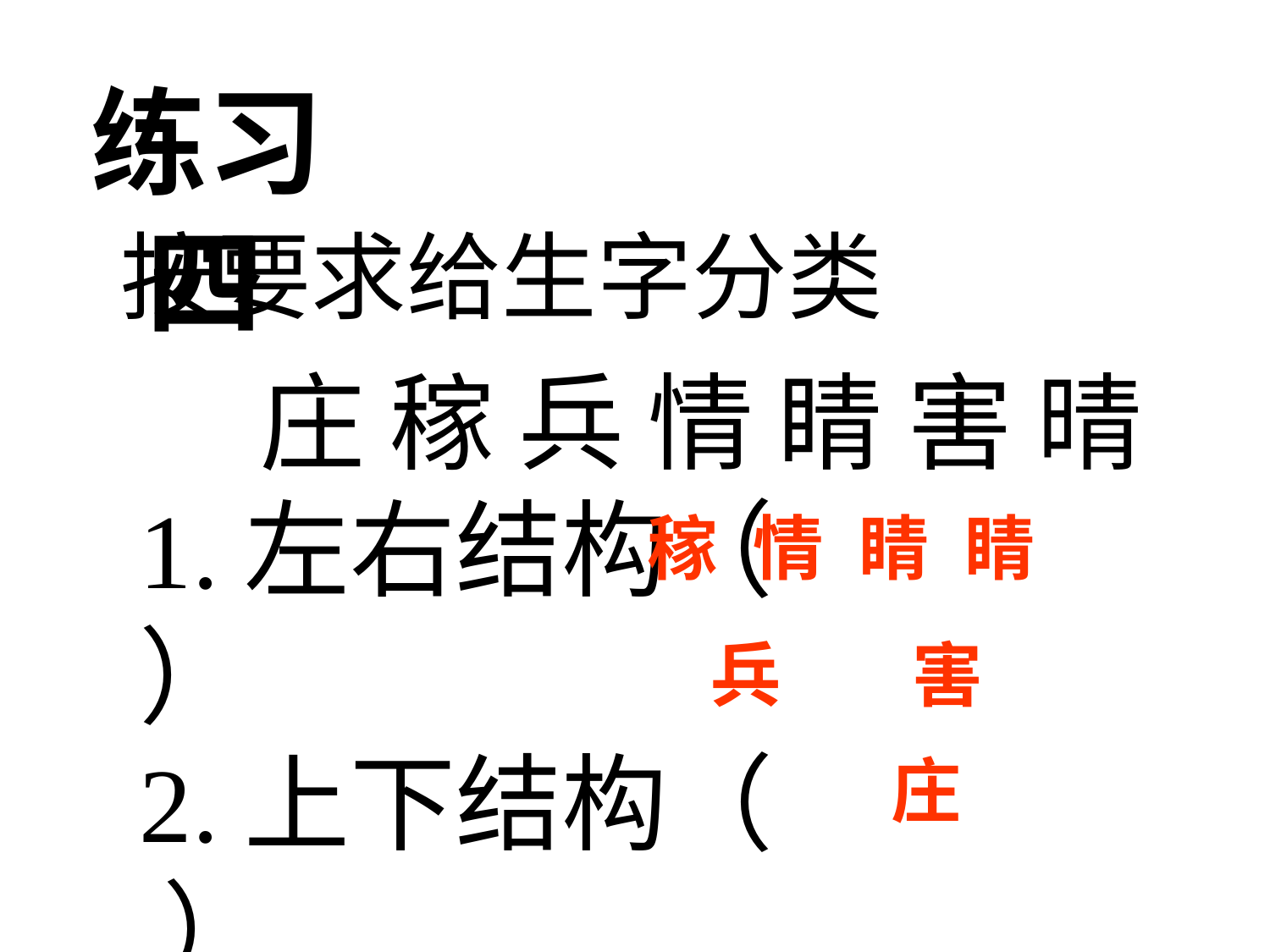

练习四
    按要求给生字分类
    庄 稼 兵 情 睛 害 晴
1.左右结构（                     ）
2.上下结构（                      ）
3.半包围结构（                    ）
稼
情
睛
睛
兵
害
庄